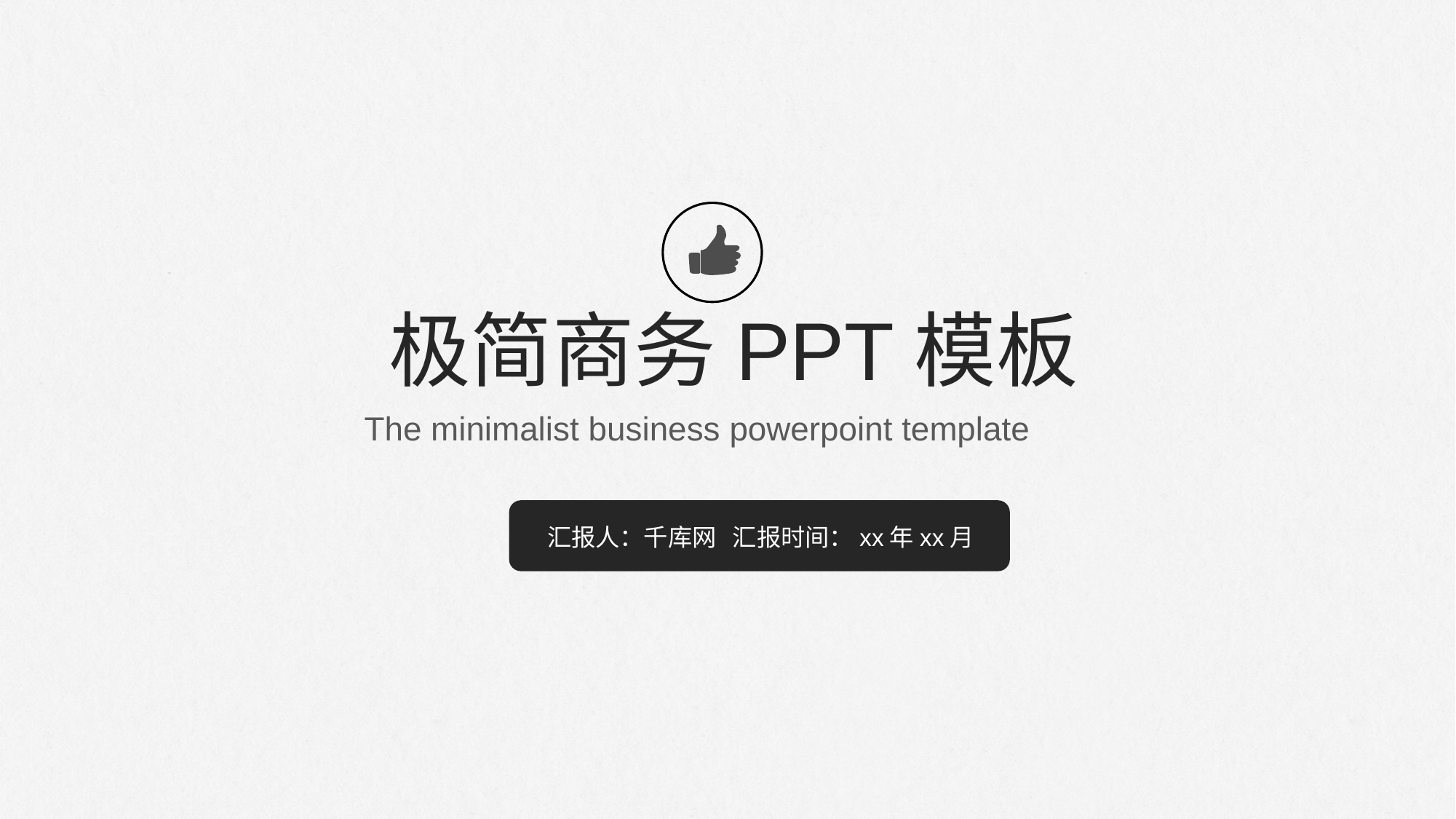

极简商务PPT模板
The minimalist business powerpoint template

汇报人：千库网   汇报时间：xx年xx月